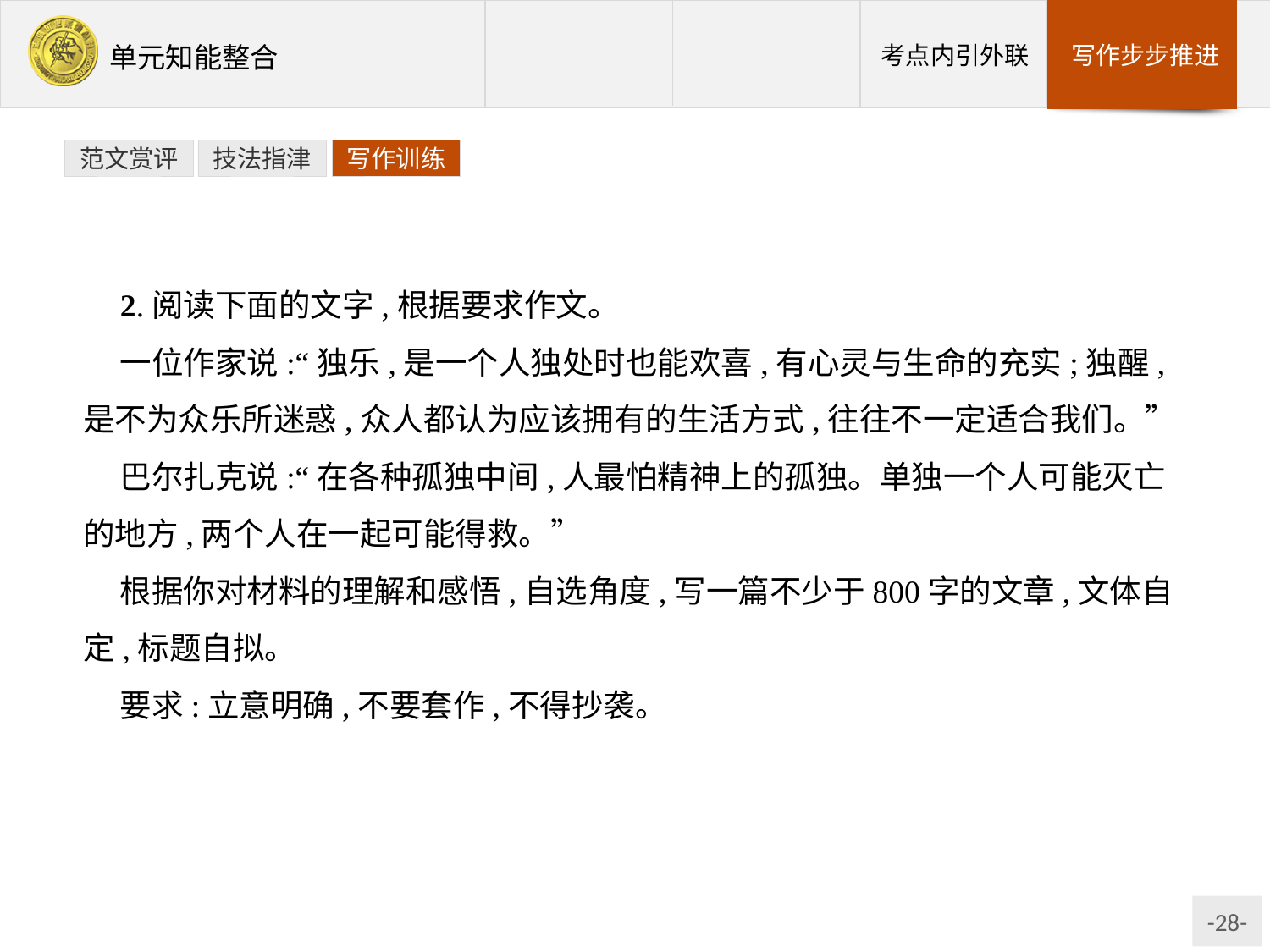

范文赏评
技法指津
写作训练
2.阅读下面的文字,根据要求作文。
一位作家说:“独乐,是一个人独处时也能欢喜,有心灵与生命的充实;独醒,是不为众乐所迷惑,众人都认为应该拥有的生活方式,往往不一定适合我们。”
巴尔扎克说:“在各种孤独中间,人最怕精神上的孤独。单独一个人可能灭亡的地方,两个人在一起可能得救。”
根据你对材料的理解和感悟,自选角度,写一篇不少于800字的文章,文体自定,标题自拟。
要求:立意明确,不要套作,不得抄袭。